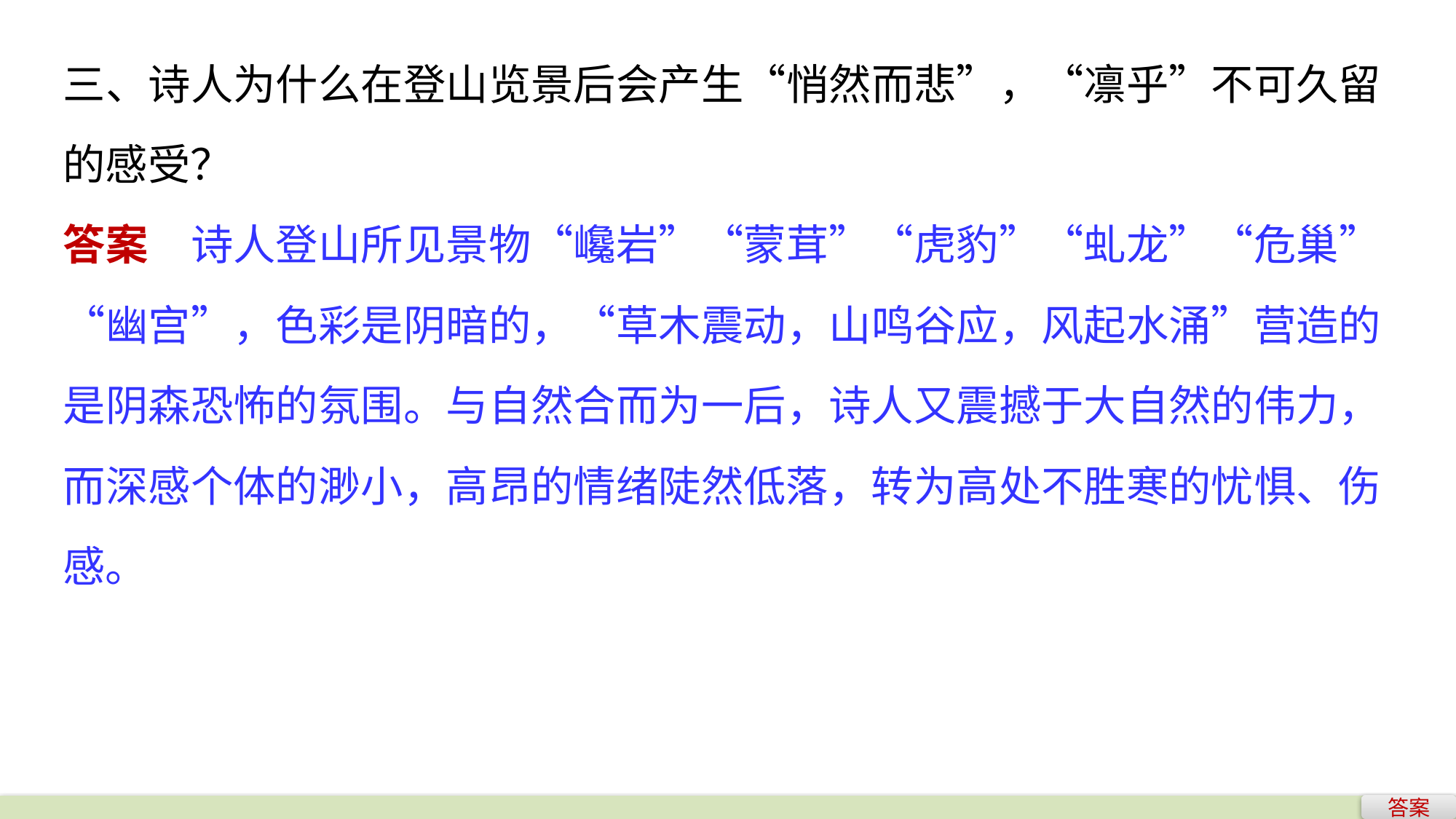

三、诗人为什么在登山览景后会产生“悄然而悲”，“凛乎”不可久留的感受？
答案　诗人登山所见景物“巉岩”“蒙茸”“虎豹”“虬龙”“危巢”“幽宫”，色彩是阴暗的，“草木震动，山鸣谷应，风起水涌”营造的是阴森恐怖的氛围。与自然合而为一后，诗人又震撼于大自然的伟力，而深感个体的渺小，高昂的情绪陡然低落，转为高处不胜寒的忧惧、伤感。
答案